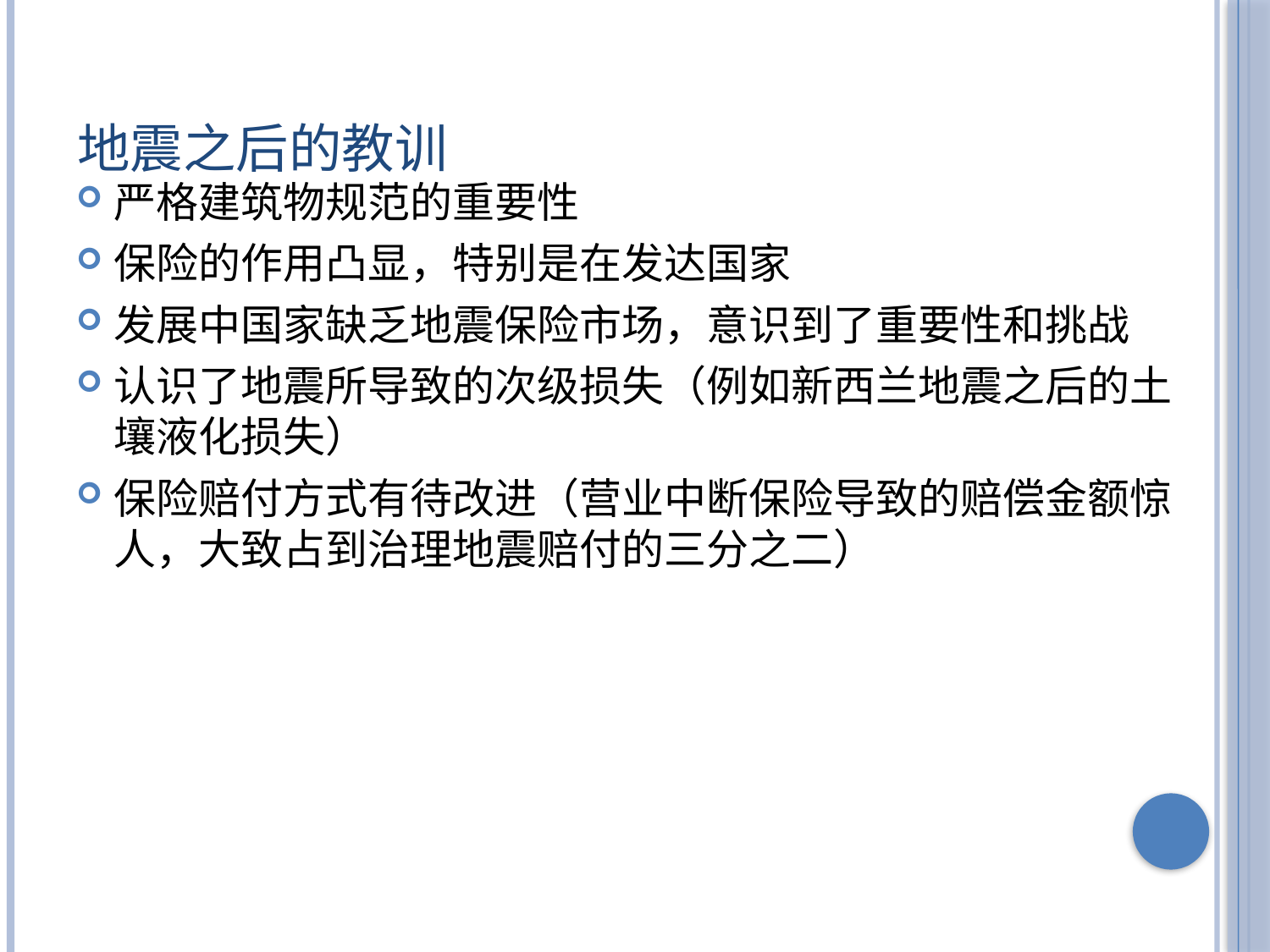

# 地震之后的教训
严格建筑物规范的重要性
保险的作用凸显，特别是在发达国家
发展中国家缺乏地震保险市场，意识到了重要性和挑战
认识了地震所导致的次级损失（例如新西兰地震之后的土壤液化损失）
保险赔付方式有待改进（营业中断保险导致的赔偿金额惊人，大致占到治理地震赔付的三分之二）